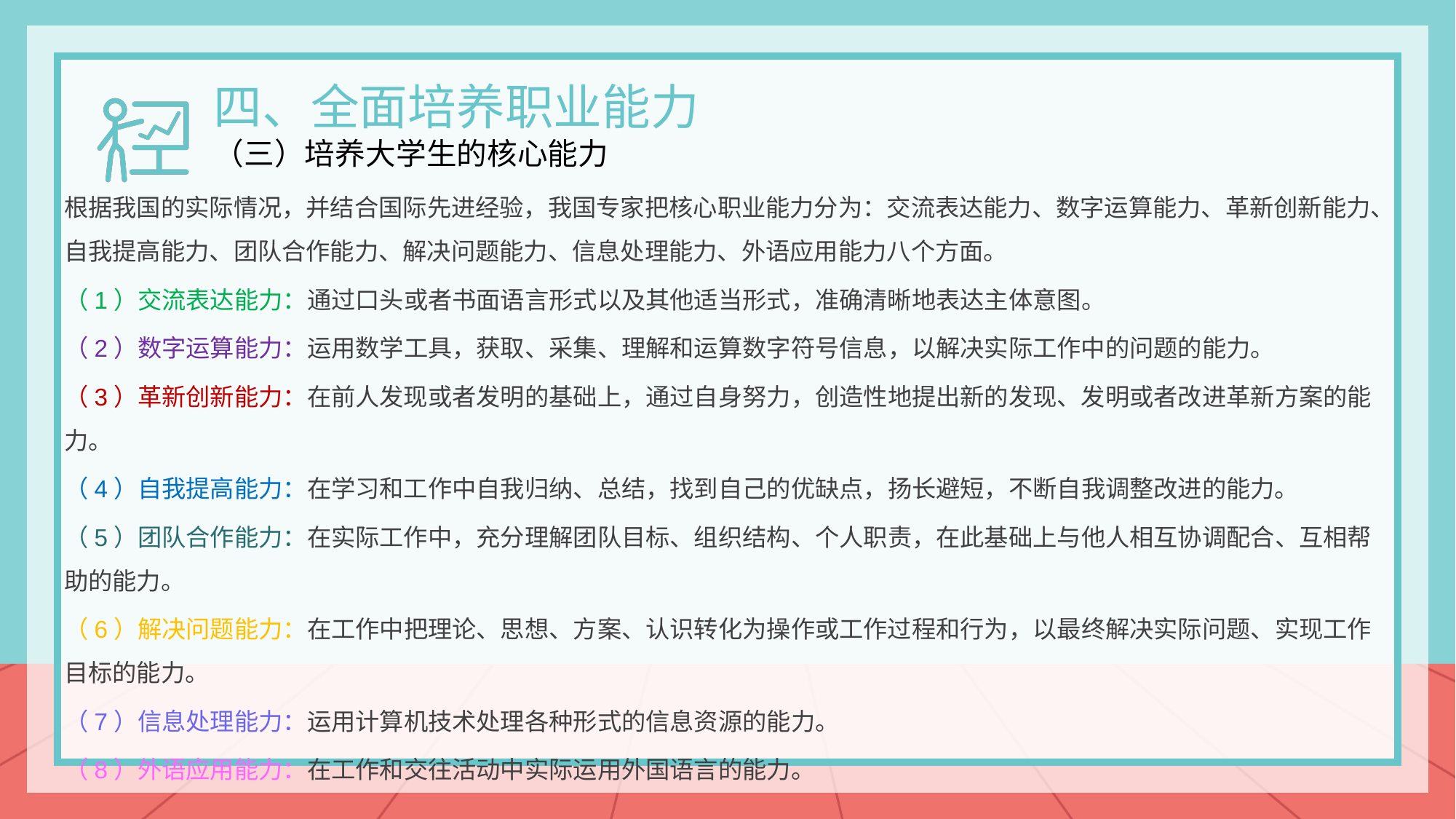

四、全面培养职业能力
（三）培养大学生的核心能力
根据我国的实际情况，并结合国际先进经验，我国专家把核心职业能力分为：交流表达能力、数字运算能力、革新创新能力、自我提高能力、团队合作能力、解决问题能力、信息处理能力、外语应用能力八个方面。
（1）交流表达能力：通过口头或者书面语言形式以及其他适当形式，准确清晰地表达主体意图。
（2）数字运算能力：运用数学工具，获取、采集、理解和运算数字符号信息，以解决实际工作中的问题的能力。
（3）革新创新能力：在前人发现或者发明的基础上，通过自身努力，创造性地提出新的发现、发明或者改进革新方案的能力。
（4）自我提高能力：在学习和工作中自我归纳、总结，找到自己的优缺点，扬长避短，不断自我调整改进的能力。
（5）团队合作能力：在实际工作中，充分理解团队目标、组织结构、个人职责，在此基础上与他人相互协调配合、互相帮助的能力。
（6）解决问题能力：在工作中把理论、思想、方案、认识转化为操作或工作过程和行为，以最终解决实际问题、实现工作目标的能力。
（7）信息处理能力：运用计算机技术处理各种形式的信息资源的能力。
（8）外语应用能力：在工作和交往活动中实际运用外国语言的能力。